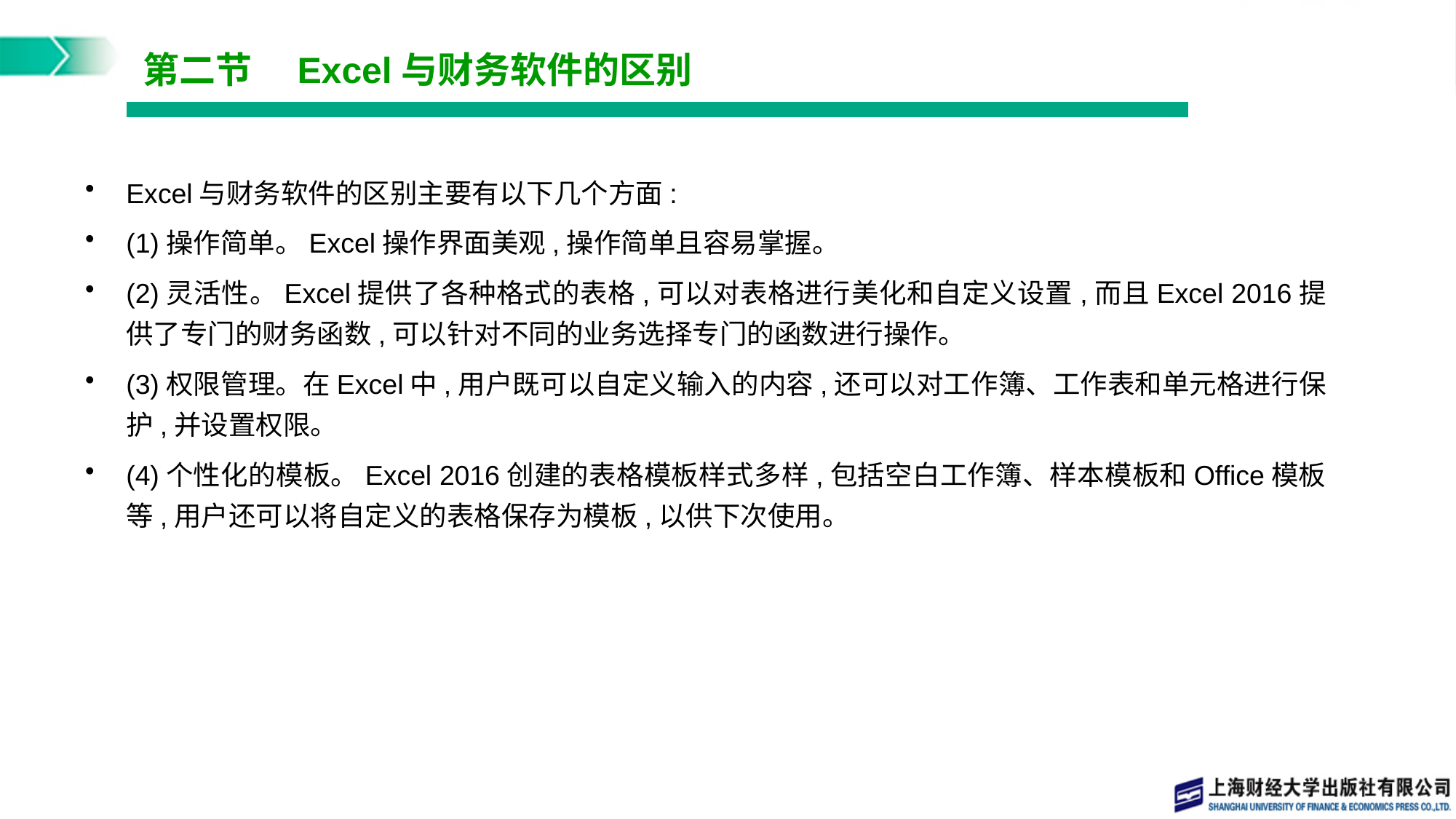

# 第二节　Excel与财务软件的区别
Excel与财务软件的区别主要有以下几个方面:
(1)操作简单。Excel操作界面美观,操作简单且容易掌握。
(2)灵活性。Excel提供了各种格式的表格,可以对表格进行美化和自定义设置,而且Excel 2016提供了专门的财务函数,可以针对不同的业务选择专门的函数进行操作。
(3)权限管理。在Excel中,用户既可以自定义输入的内容,还可以对工作簿、工作表和单元格进行保护,并设置权限。
(4)个性化的模板。Excel 2016创建的表格模板样式多样,包括空白工作簿、样本模板和Office模板等,用户还可以将自定义的表格保存为模板,以供下次使用。